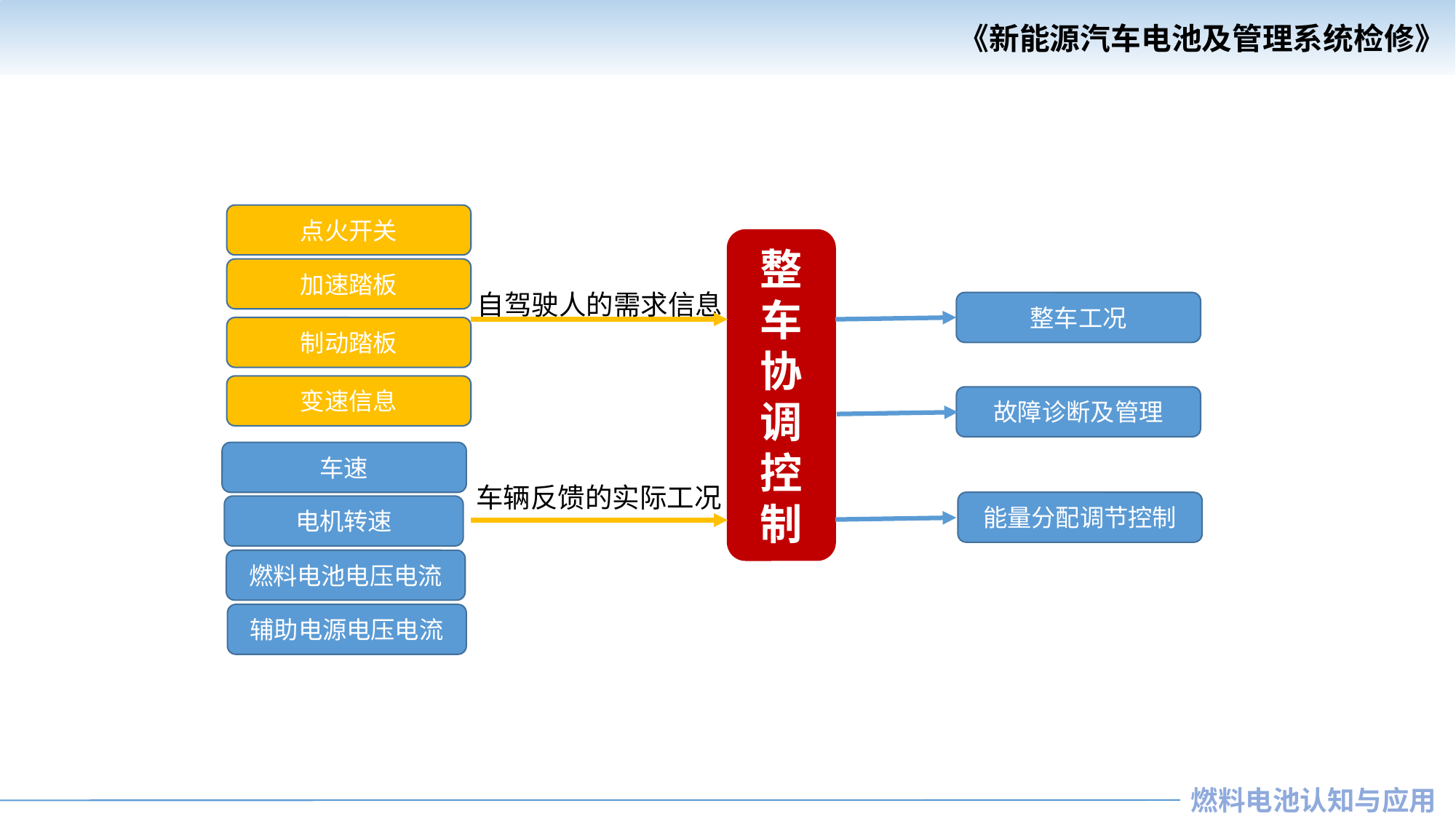

点火开关
整车
协调控制
加速踏板
自驾驶人的需求信息
整车工况
制动踏板
变速信息
故障诊断及管理
车速
车辆反馈的实际工况
能量分配调节控制
电机转速
燃料电池电压电流
辅助电源电压电流